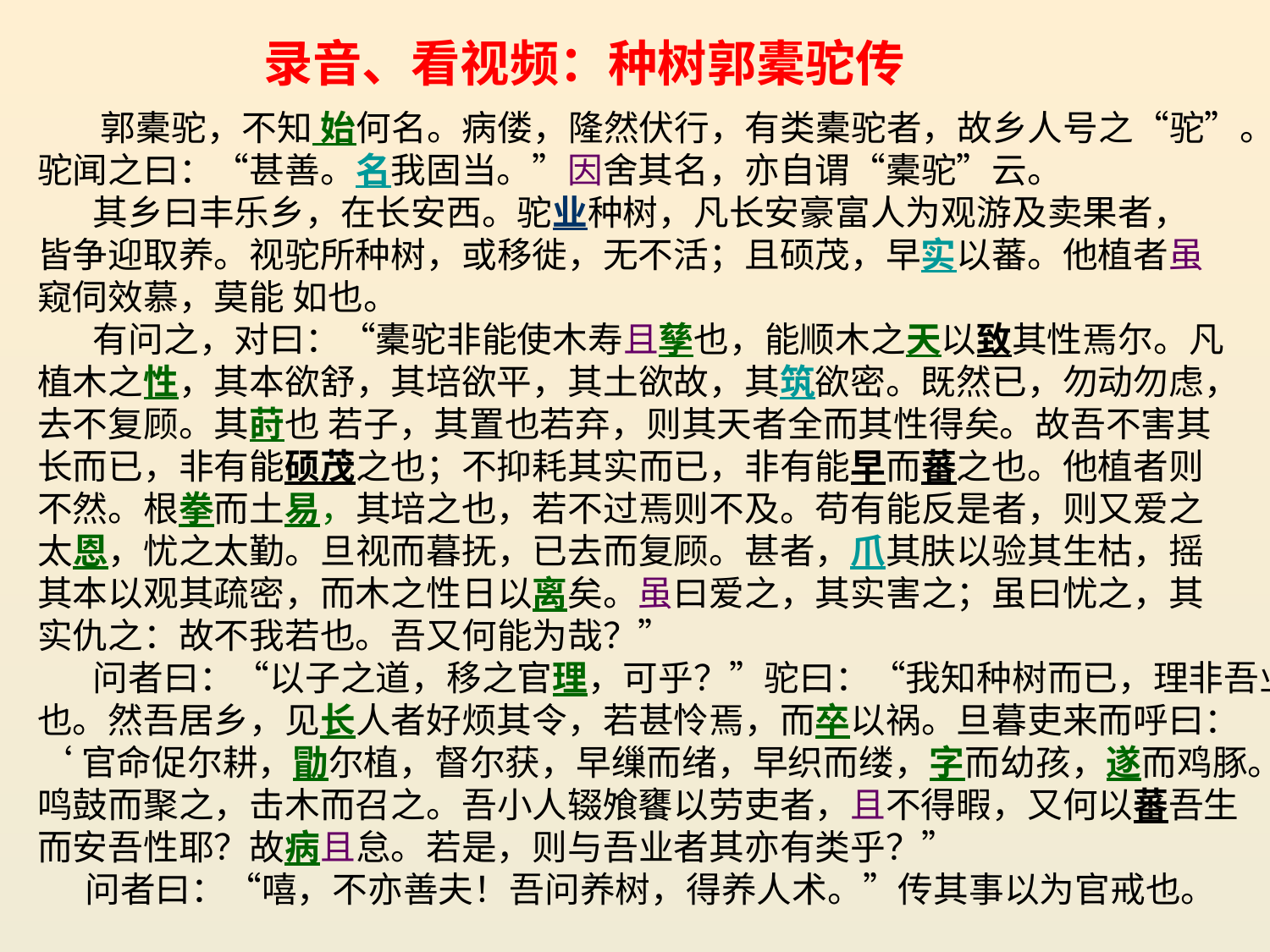

录音、看视频：种树郭橐驼传
       郭橐驼，不知 始何名。病偻，隆然伏行，有类橐驼者，故乡人号之“驼”。
驼闻之曰：“甚善。名我固当。”因舍其名，亦自谓“橐驼”云。
      其乡曰丰乐乡，在长安西。驼业种树，凡长安豪富人为观游及卖果者，
皆争迎取养。视驼所种树，或移徙，无不活；且硕茂，早实以蕃。他植者虽
窥伺效慕，莫能 如也。
      有问之，对曰：“橐驼非能使木寿且孳也，能顺木之天以致其性焉尔。凡
植木之性，其本欲舒，其培欲平，其土欲故，其筑欲密。既然已，勿动勿虑，
去不复顾。其莳也 若子，其置也若弃，则其天者全而其性得矣。故吾不害其
长而已，非有能硕茂之也；不抑耗其实而已，非有能早而蕃之也。他植者则
不然。根拳而土易，其培之也，若不过焉则不及。苟有能反是者，则又爱之
太恩，忧之太勤。旦视而暮抚，已去而复顾。甚者，爪其肤以验其生枯，摇
其本以观其疏密，而木之性日以离矣。虽曰爱之，其实害之；虽曰忧之，其
实仇之：故不我若也。吾又何能为哉？”
      问者曰：“以子之道，移之官理，可乎？”驼曰：“我知种树而已，理非吾业
也。然吾居乡，见长人者好烦其令，若甚怜焉，而卒以祸。旦暮吏来而呼曰：
‘官命促尔耕，勖尔植，督尔获，早缫而绪，早织而缕，字而幼孩，遂而鸡豚。’
鸣鼓而聚之，击木而召之。吾小人辍飧饔以劳吏者，且不得暇，又何以蕃吾生
而安吾性耶？故病且怠。若是，则与吾业者其亦有类乎？”
     问者曰：“嘻，不亦善夫！吾问养树，得养人术。”传其事以为官戒也。